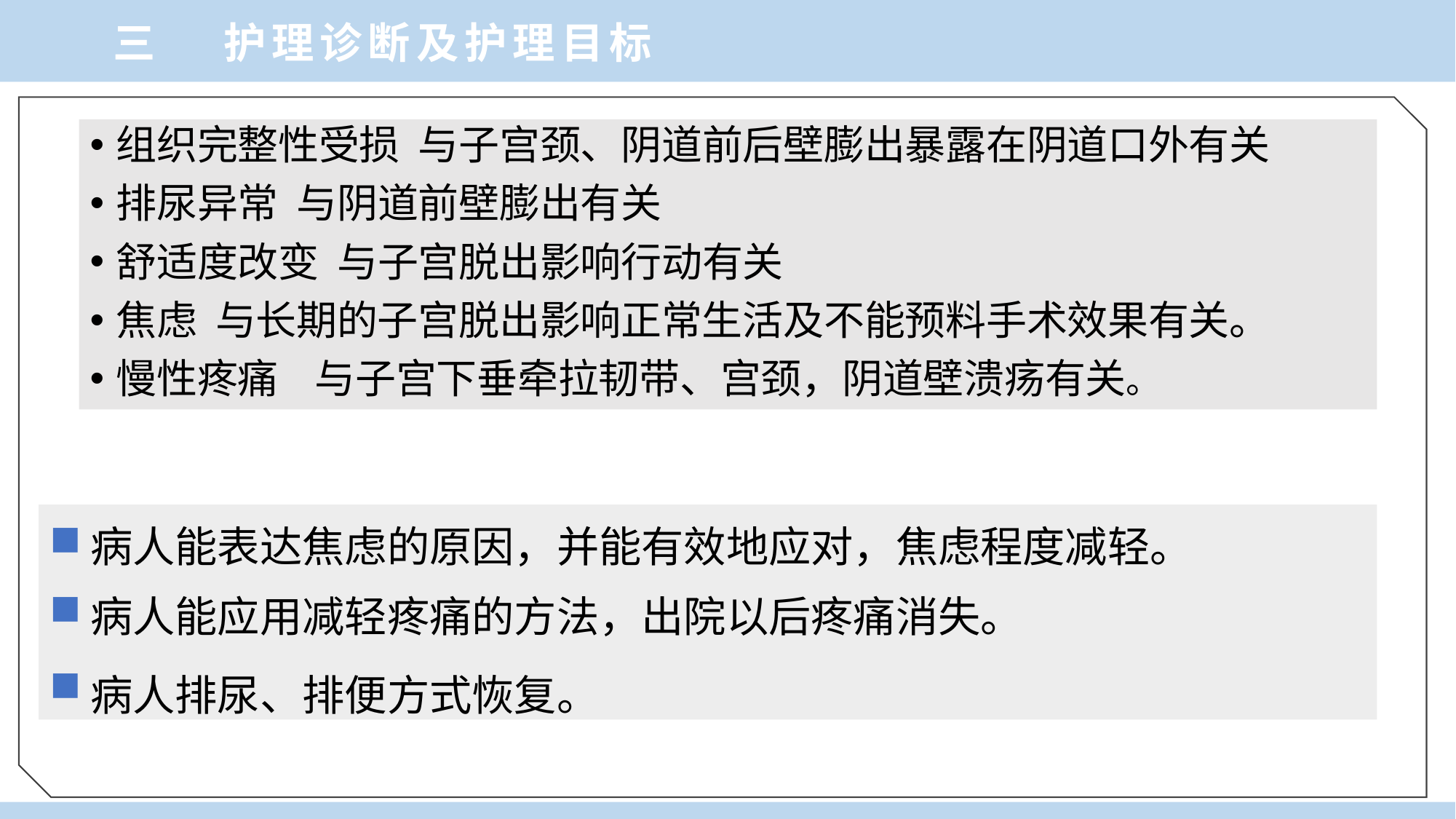

三    护理诊断及护理目标

组织完整性受损  与子宫颈、阴道前后壁膨出暴露在阴道口外有关
排尿异常  与阴道前壁膨出有关
舒适度改变  与子宫脱出影响行动有关
焦虑  与长期的子宫脱出影响正常生活及不能预料手术效果有关。
慢性疼痛    与子宫下垂牵拉韧带、宫颈，阴道壁溃疡有关。
病人能表达焦虑的原因，并能有效地应对，焦虑程度减轻。
病人能应用减轻疼痛的方法，出院以后疼痛消失。
病人排尿、排便方式恢复。